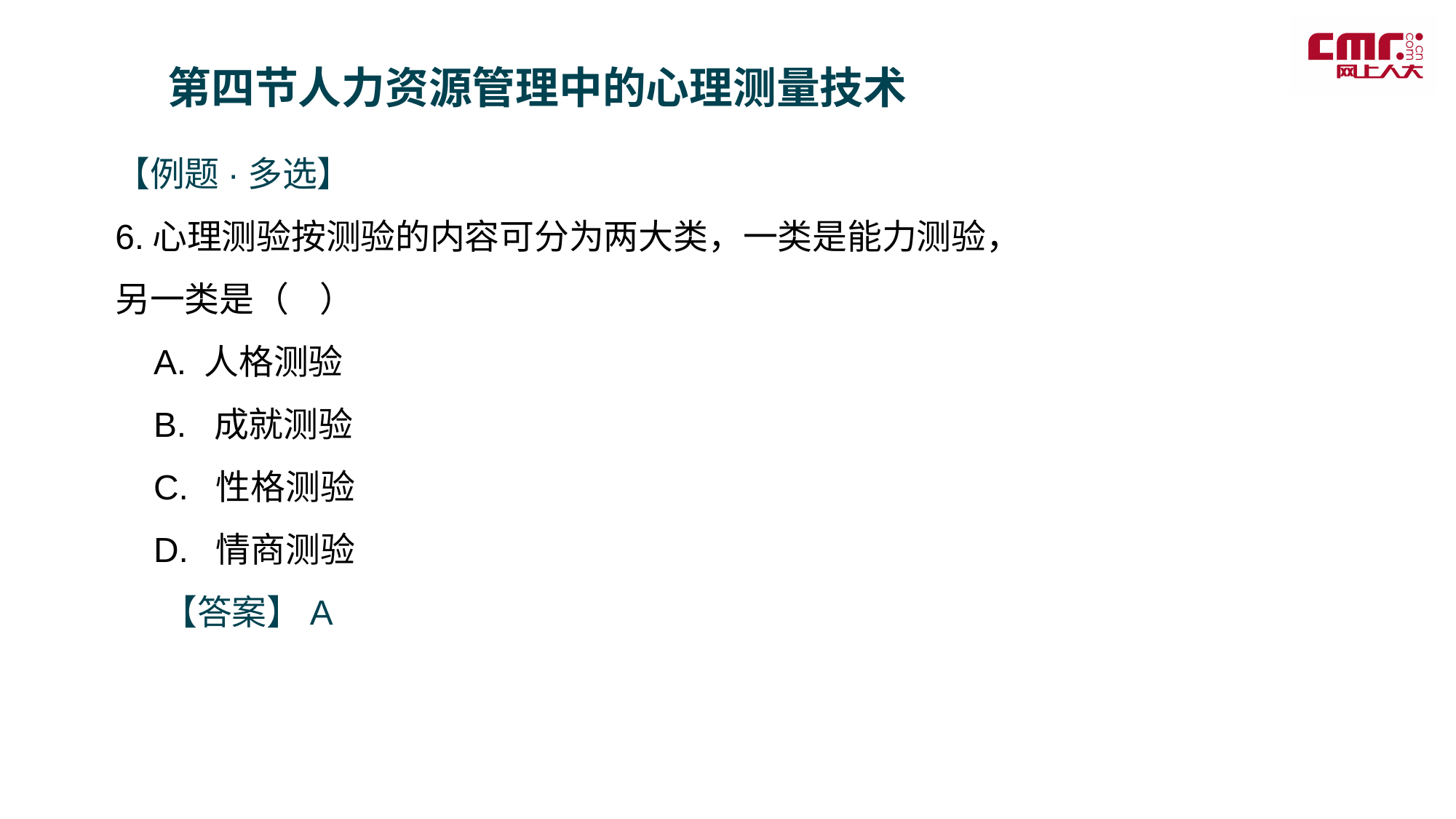

第四节人力资源管理中的心理测量技术
【例题·多选】
6.心理测验按测验的内容可分为两大类，一类是能力测验，另一类是（    ）
    A. 人格测验
    B.  成就测验
    C.  性格测验
    D.  情商测验
     【答案】A